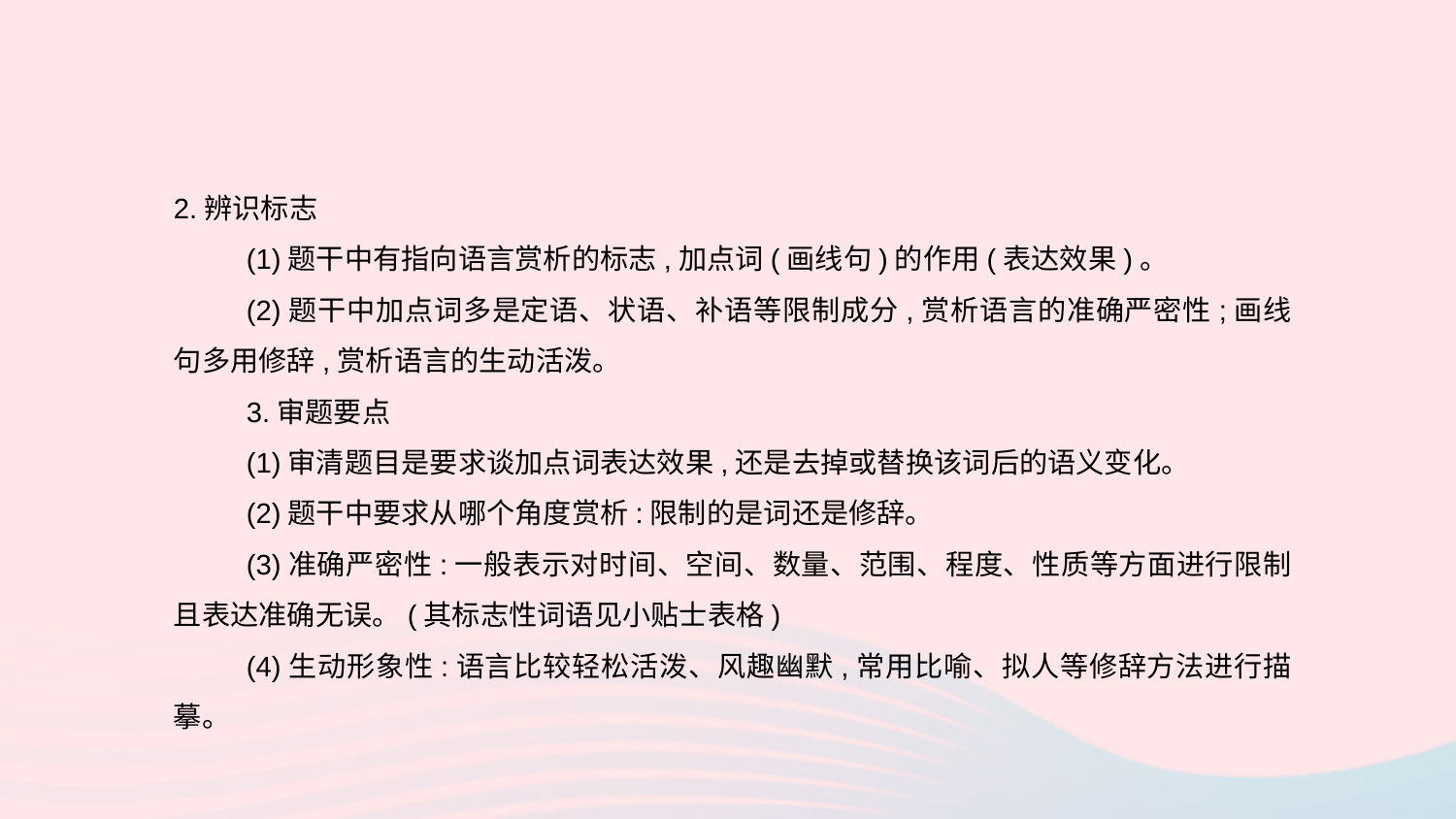

2.辨识标志
(1)题干中有指向语言赏析的标志,加点词(画线句)的作用(表达效果)。
(2)题干中加点词多是定语、状语、补语等限制成分,赏析语言的准确严密性;画线句多用修辞,赏析语言的生动活泼。
3.审题要点
(1)审清题目是要求谈加点词表达效果,还是去掉或替换该词后的语义变化。
(2)题干中要求从哪个角度赏析:限制的是词还是修辞。
(3)准确严密性:一般表示对时间、空间、数量、范围、程度、性质等方面进行限制且表达准确无误。(其标志性词语见小贴士表格)
(4)生动形象性:语言比较轻松活泼、风趣幽默,常用比喻、拟人等修辞方法进行描摹。